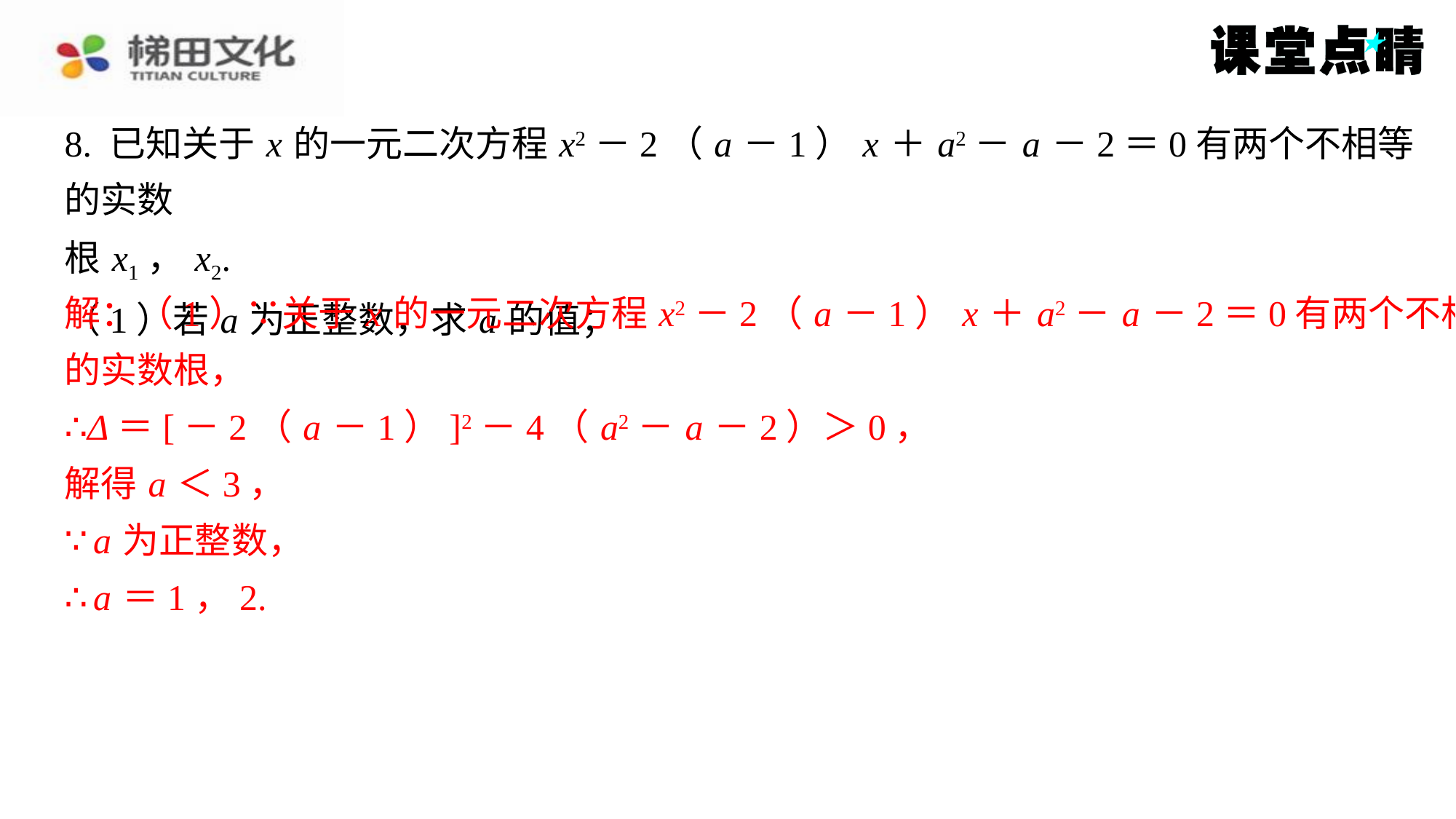

8. 已知关于 x 的一元二次方程 x2－2（ a －1） x ＋ a2－ a －2＝0有两个不相等的实数
根 x1， x2.
（1）若 a 为正整数，求 a 的值；
解：（1）∵关于 x 的一元二次方程 x2－2（ a －1） x ＋ a2－ a －2＝0有两个不相等
的实数根，
∴Δ＝[－2（ a －1）]2－4（ a2－ a －2）＞0，
解得 a ＜3，
∵ a 为正整数，
∴ a ＝1，2.
解：（1）∵关于 x 的一元二次方程 x2－2（ a －1） x ＋ a2－ a －2＝0有两个不相等
的实数根，
∴Δ＝[－2（ a －1）]2－4（ a2－ a －2）＞0，
解得 a ＜3，
∵ a 为正整数，
∴ a ＝1，2.